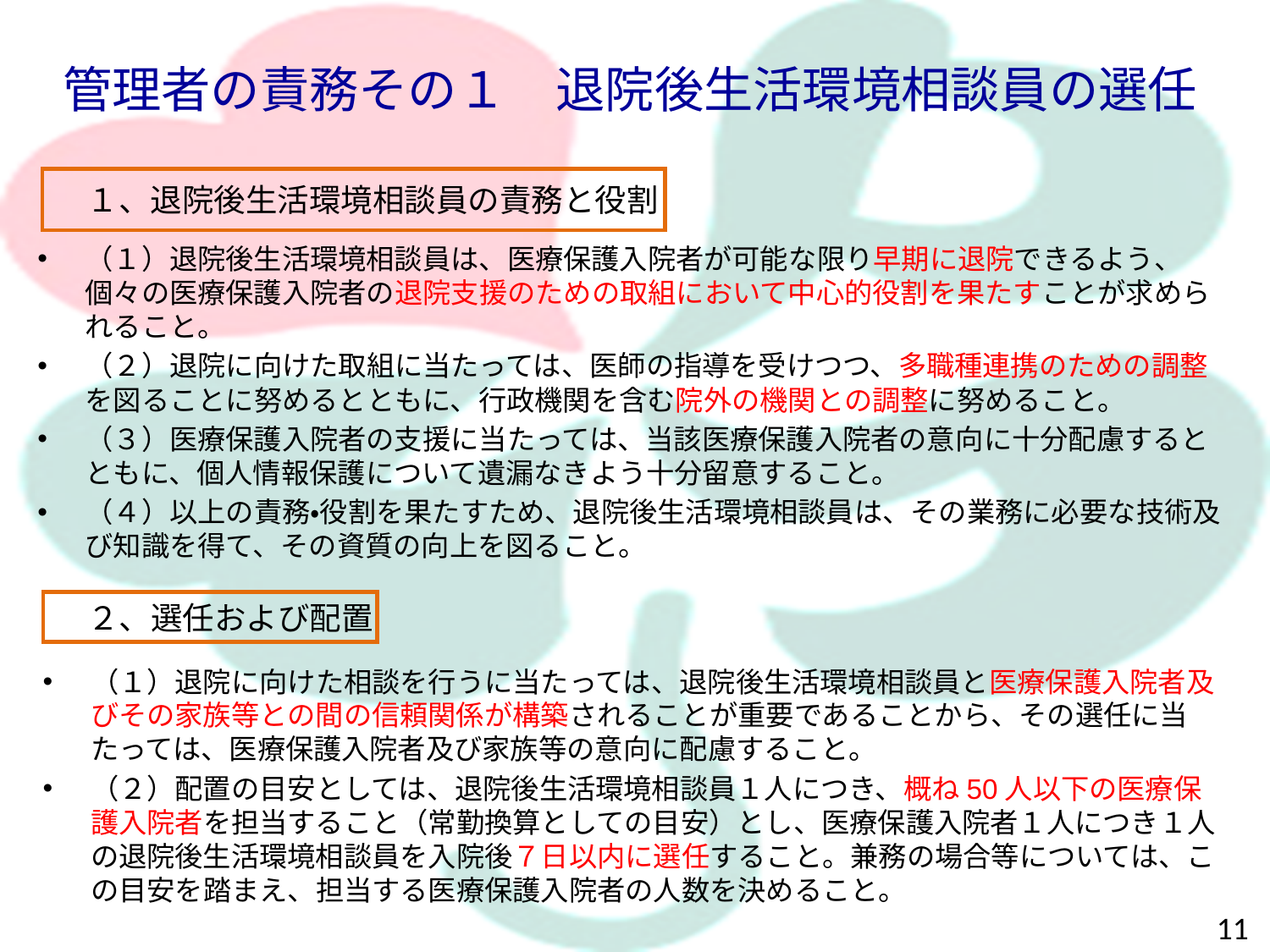

管理者の責務その１　退院後生活環境相談員の選任

　１、退院後生活環境相談員の責務と役割
（１）退院後生活環境相談員は、医療保護入院者が可能な限り早期に退院できるよう、個々の医療保護入院者の退院支援のための取組において中心的役割を果たすことが求められること。
（２）退院に向けた取組に当たっては、医師の指導を受けつつ、多職種連携のための調整を図ることに努めるとともに、行政機関を含む院外の機関との調整に努めること。
（３）医療保護入院者の支援に当たっては、当該医療保護入院者の意向に十分配慮するとともに、個人情報保護について遺漏なきよう十分留意すること。
（４）以上の責務・役割を果たすため、退院後生活環境相談員は、その業務に必要な技術及び知識を得て、その資質の向上を図ること。

　２、選任および配置
（１）退院に向けた相談を行うに当たっては、退院後生活環境相談員と医療保護入院者及びその家族等との間の信頼関係が構築されることが重要であることから、その選任に当たっては、医療保護入院者及び家族等の意向に配慮すること。
（２）配置の目安としては、退院後生活環境相談員１人につき、概ね50人以下の医療保護入院者を担当すること（常勤換算としての目安）とし、医療保護入院者１人につき１人の退院後生活環境相談員を入院後７日以内に選任すること。兼務の場合等については、この目安を踏まえ、担当する医療保護入院者の人数を決めること。
11